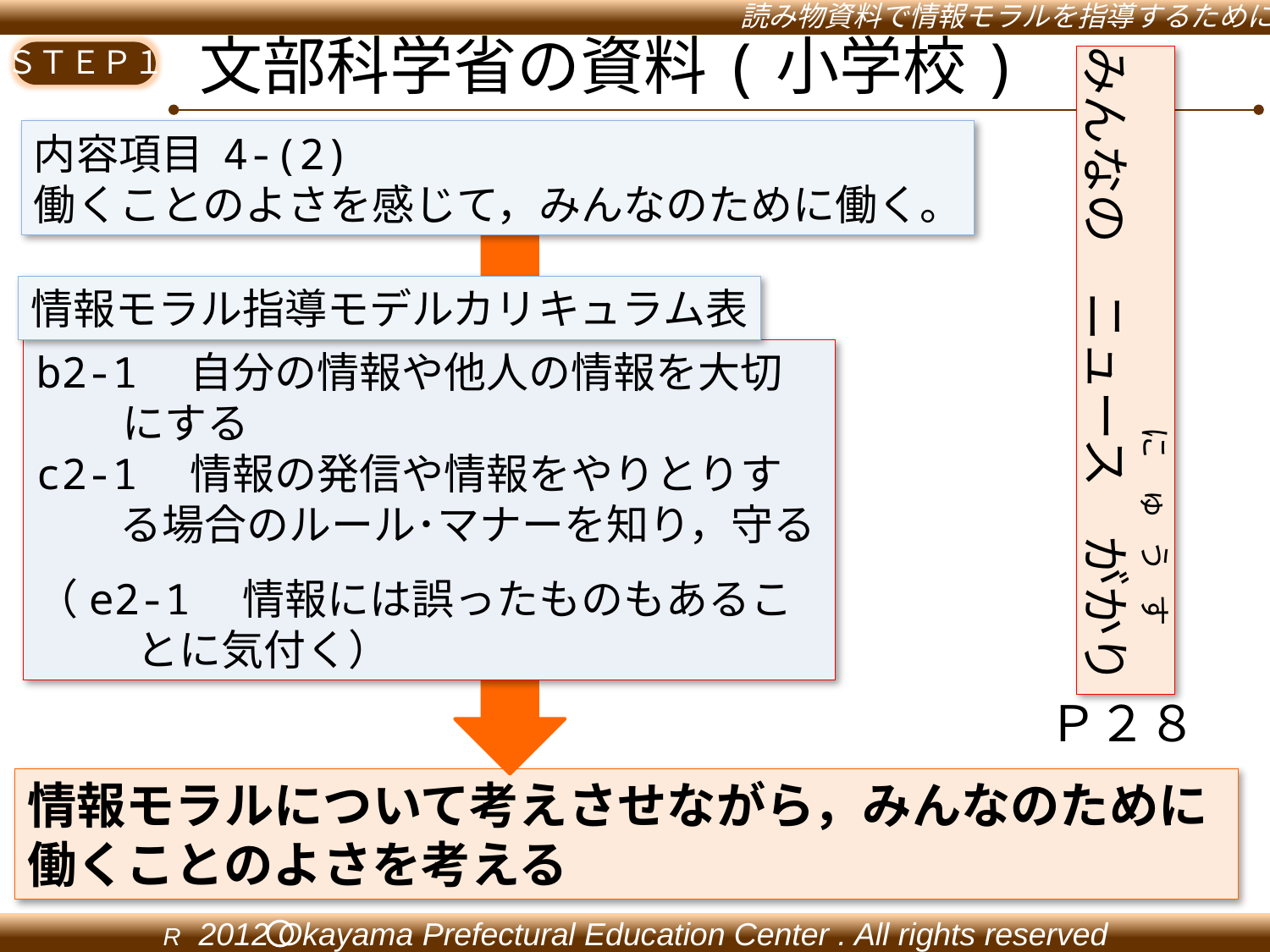

文部科学省の資料(小学校)
　　　　　　　　　　　　に    ゅ   う   す
みんなの　ニュース　がかり
内容項目 4-(2)
働くことのよさを感じて，みんなのために働く。

情報モラル指導モデルカリキュラム表
b2-1　自分の情報や他人の情報を大切にする
c2-1　情報の発信や情報をやりとりする場合のルール･マナーを知り，守る

（e2-1　情報には誤ったものもあることに気付く）
Ｐ２８
情報モラルについて考えさせながら，みんなのために働くことのよさを考える